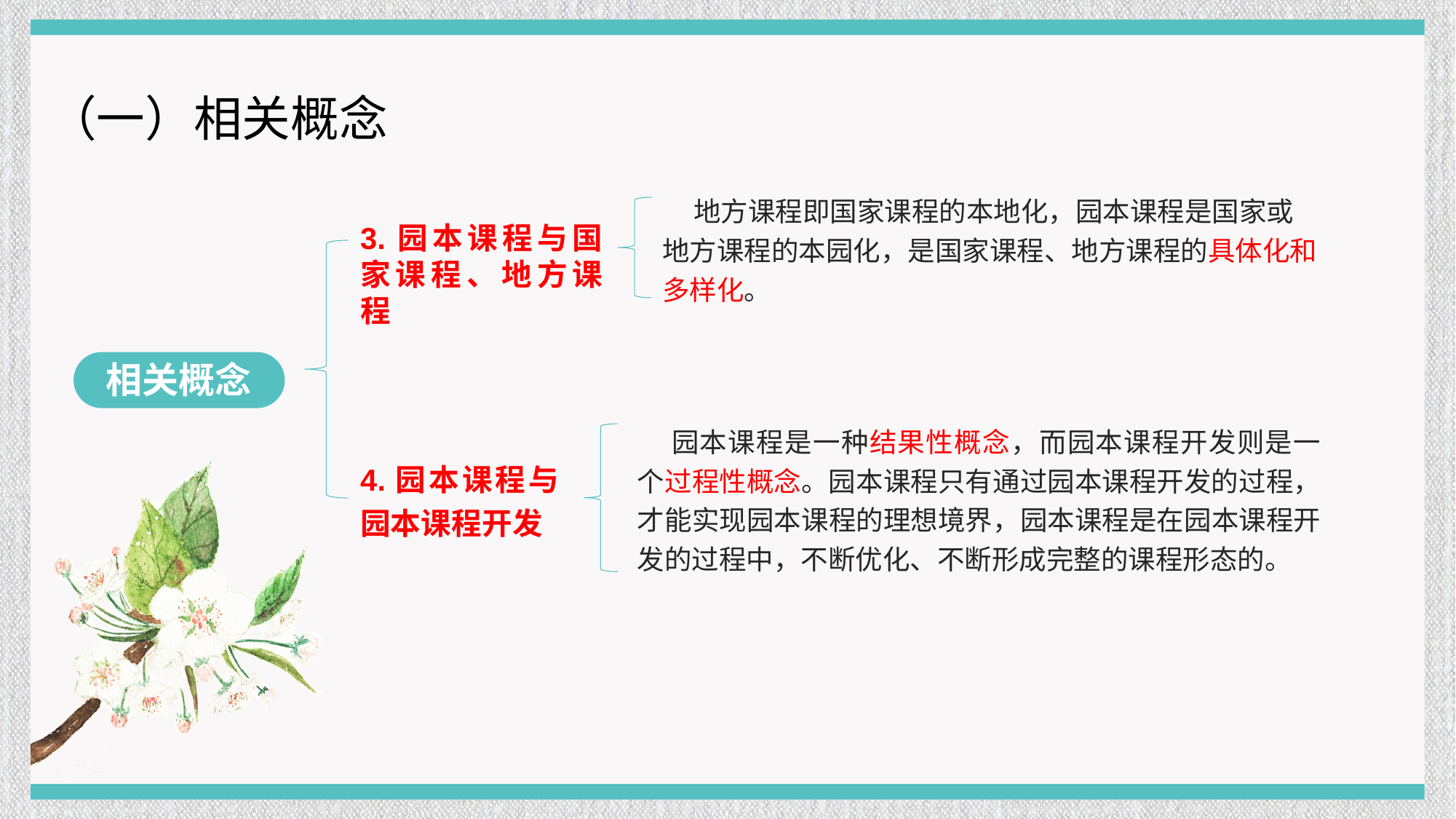

（一）相关概念
    地方课程即国家课程的本地化，园本课程是国家或地方课程的本园化，是国家课程、地方课程的具体化和多样化。
3.园本课程与国家课程、地方课程
    园本课程是一种结果性概念，而园本课程开发则是一个过程性概念。园本课程只有通过园本课程开发的过程，才能实现园本课程的理想境界，园本课程是在园本课程开发的过程中，不断优化、不断形成完整的课程形态的。

4.园本课程与园本课程开发

相关概念